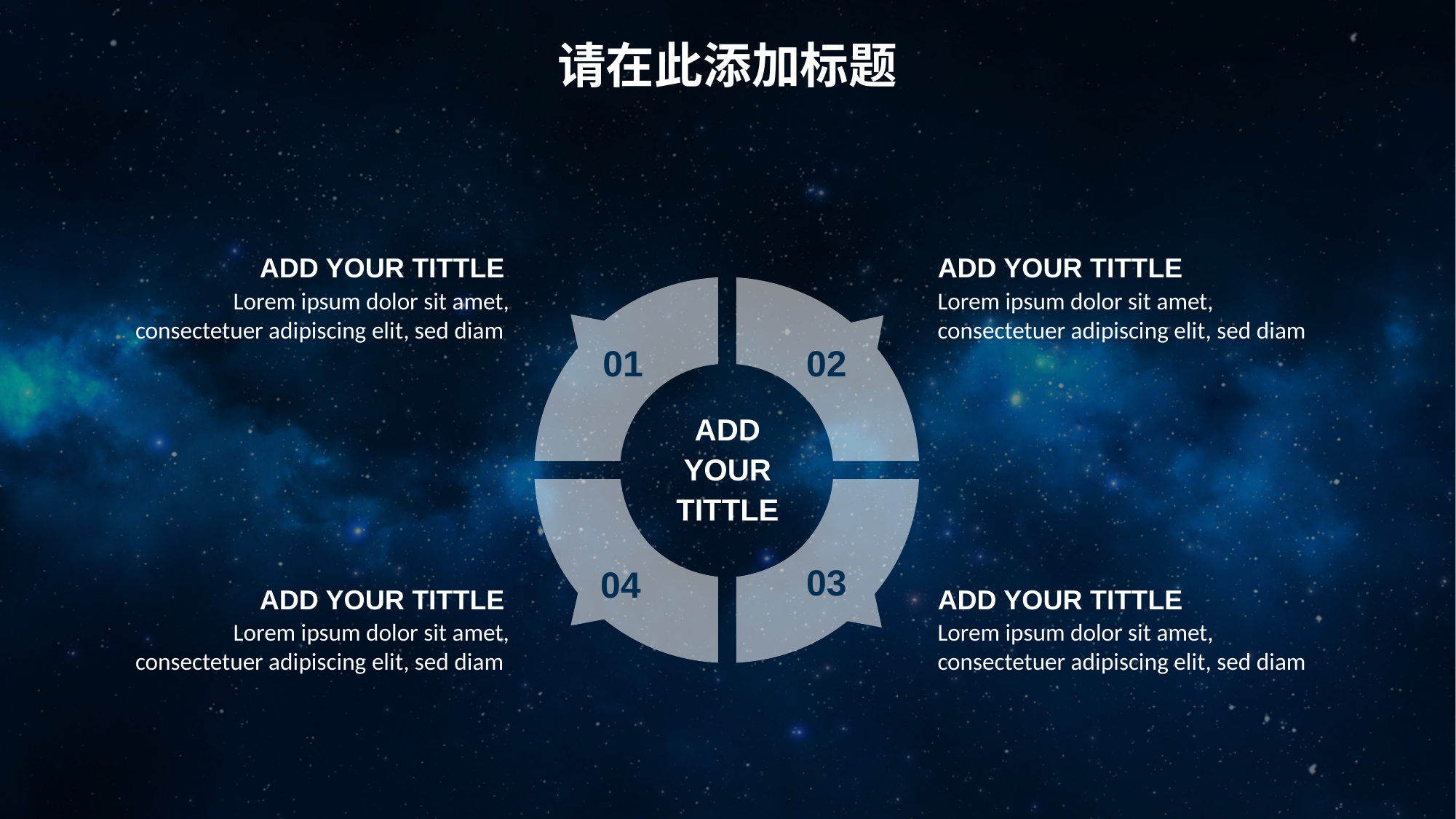

请在此添加标题
ADD YOUR TITTLE
Lorem ipsum dolor sit amet, consectetuer adipiscing elit, sed diam
ADD YOUR TITTLE
Lorem ipsum dolor sit amet, consectetuer adipiscing elit, sed diam

01
02
ADD YOUR TITTLE

03
04
ADD YOUR TITTLE
Lorem ipsum dolor sit amet, consectetuer adipiscing elit, sed diam
ADD YOUR TITTLE
Lorem ipsum dolor sit amet, consectetuer adipiscing elit, sed diam